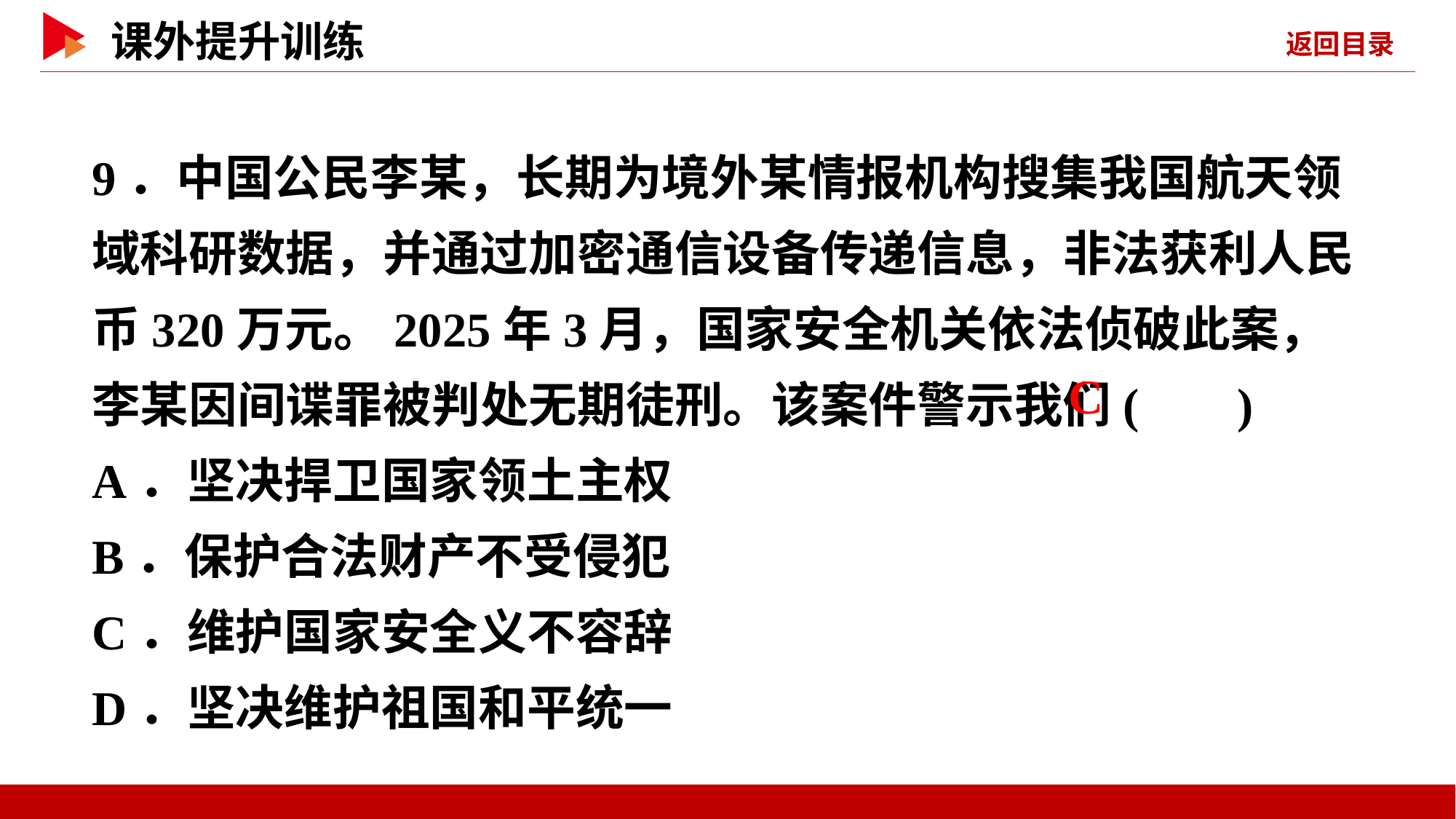

9．中国公民李某，长期为境外某情报机构搜集我国航天领域科研数据，并通过加密通信设备传递信息，非法获利人民币320万元。2025年3月，国家安全机关依法侦破此案，李某因间谍罪被判处无期徒刑。该案件警示我们(        )
A．坚决捍卫国家领土主权
B．保护合法财产不受侵犯
C．维护国家安全义不容辞
D．坚决维护祖国和平统一
   C